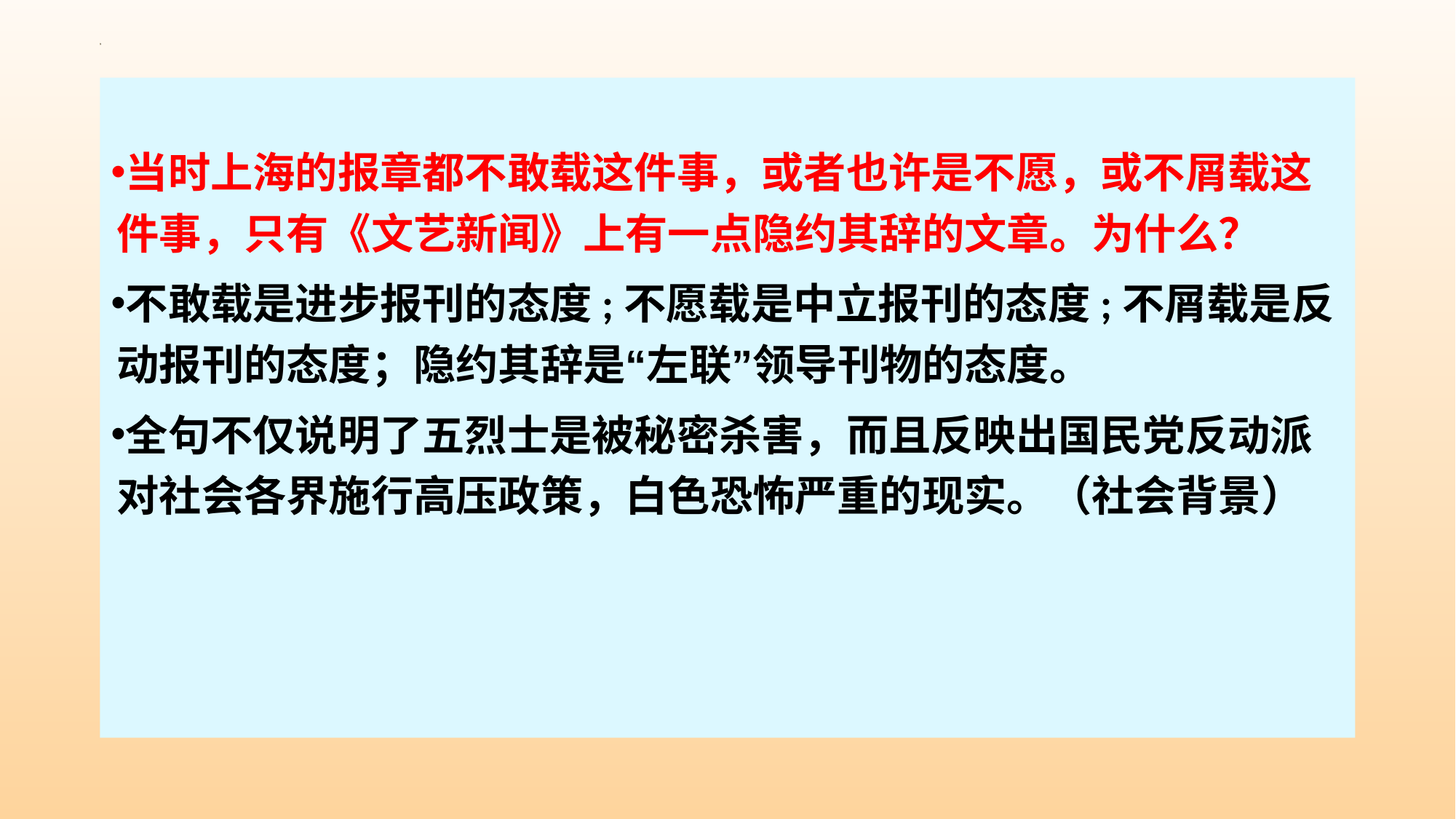

当时上海的报章都不敢载这件事，或者也许是不愿，或不屑载这件事，只有《文艺新闻》上有一点隐约其辞的文章。为什么？
不敢载是进步报刊的态度;不愿载是中立报刊的态度;不屑载是反动报刊的态度；隐约其辞是“左联”领导刊物的态度。
全句不仅说明了五烈士是被秘密杀害，而且反映出国民党反动派对社会各界施行高压政策，白色恐怖严重的现实。（社会背景）